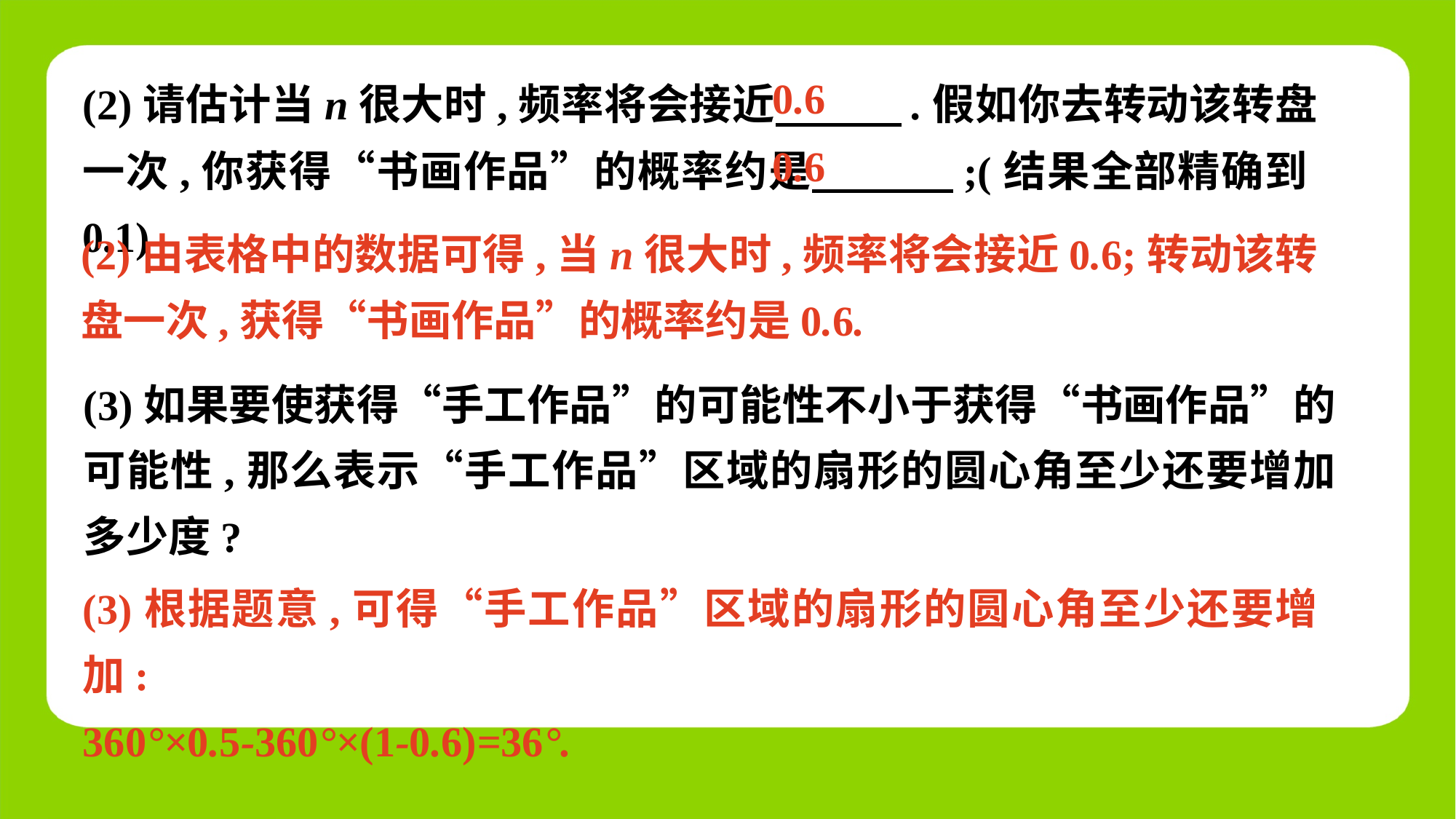

(2)请估计当n很大时,频率将会接近　    　.假如你去转动该转盘一次,你获得“书画作品”的概率约是　     　;(结果全部精确到0.1)
0.6
0.6
(2)由表格中的数据可得,当n很大时,频率将会接近0.6;转动该转盘一次,获得“书画作品”的概率约是0.6.
(3)如果要使获得“手工作品”的可能性不小于获得“书画作品”的可能性,那么表示“手工作品”区域的扇形的圆心角至少还要增加多少度?
(3)根据题意,可得“手工作品”区域的扇形的圆心角至少还要增加:
360°×0.5-360°×(1-0.6)=36°.